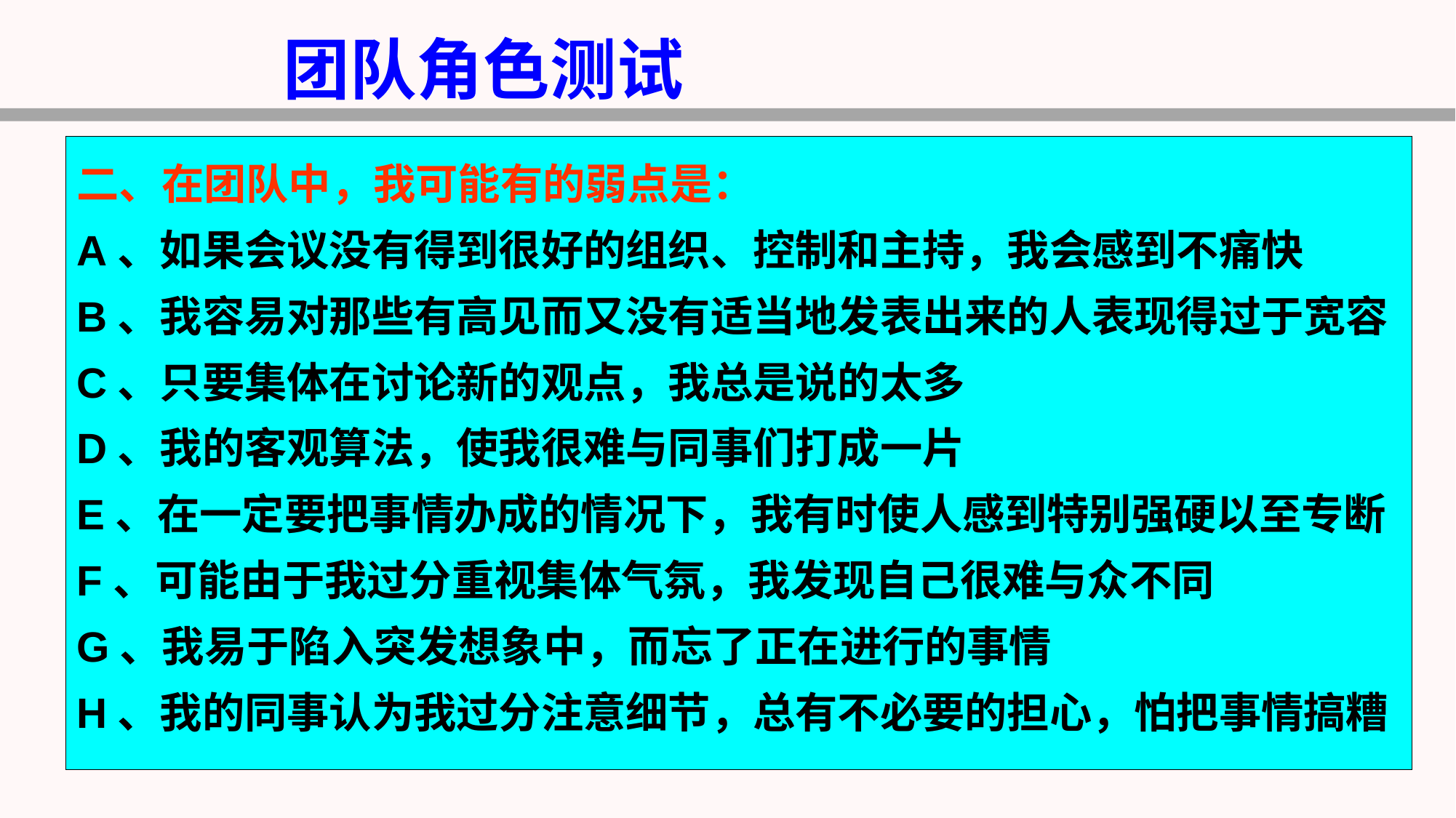

团队角色测试
二、在团队中，我可能有的弱点是：
A、如果会议没有得到很好的组织、控制和主持，我会感到不痛快
B、我容易对那些有高见而又没有适当地发表出来的人表现得过于宽容
C、只要集体在讨论新的观点，我总是说的太多
D、我的客观算法，使我很难与同事们打成一片
E、在一定要把事情办成的情况下，我有时使人感到特别强硬以至专断
F、可能由于我过分重视集体气氛，我发现自己很难与众不同
G、我易于陷入突发想象中，而忘了正在进行的事情
H、我的同事认为我过分注意细节，总有不必要的担心，怕把事情搞糟